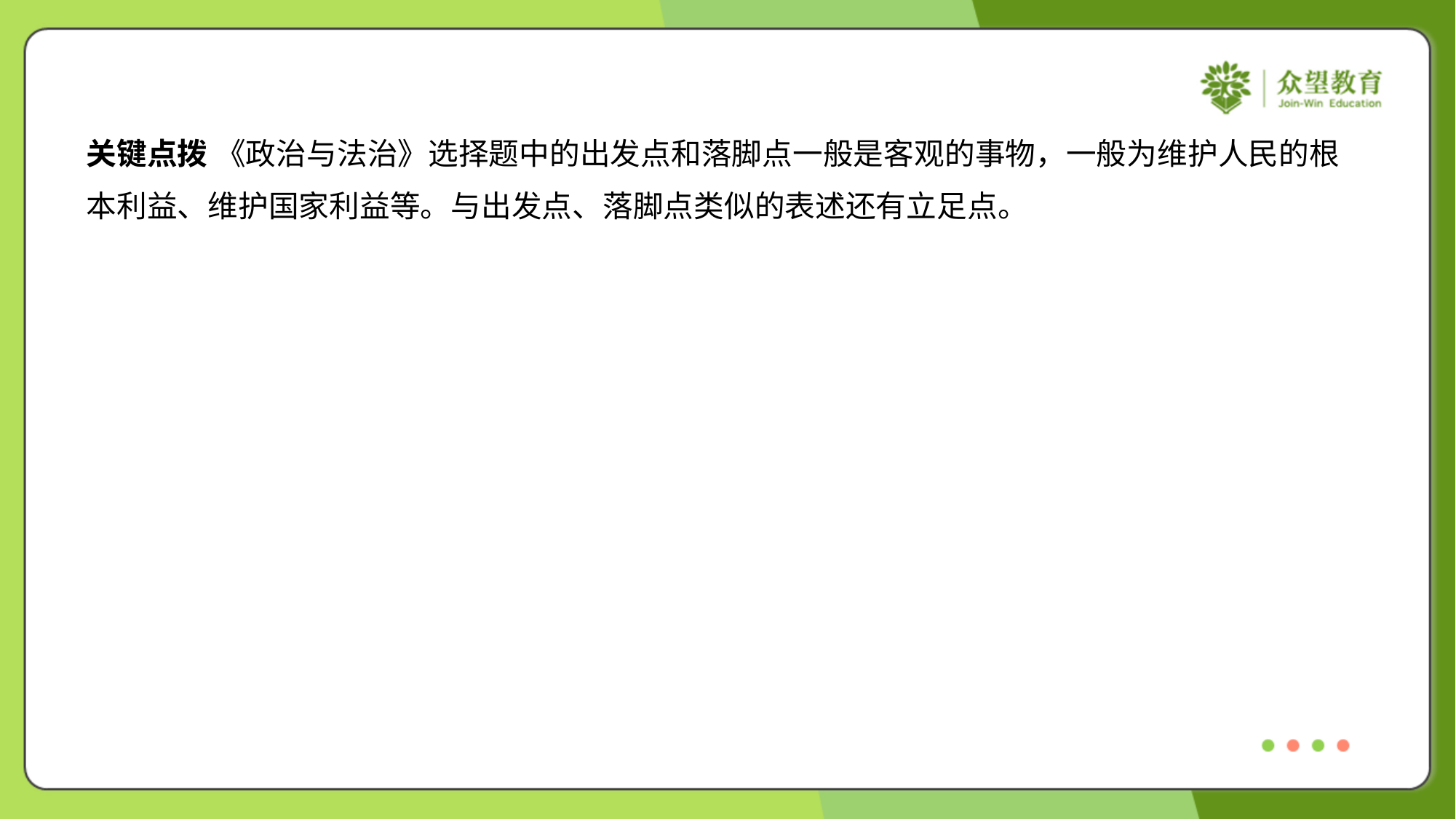

关键点拨 《政治与法治》选择题中的出发点和落脚点一般是客观的事物，一般为维护人民的根
本利益、维护国家利益等。与出发点、落脚点类似的表述还有立足点。